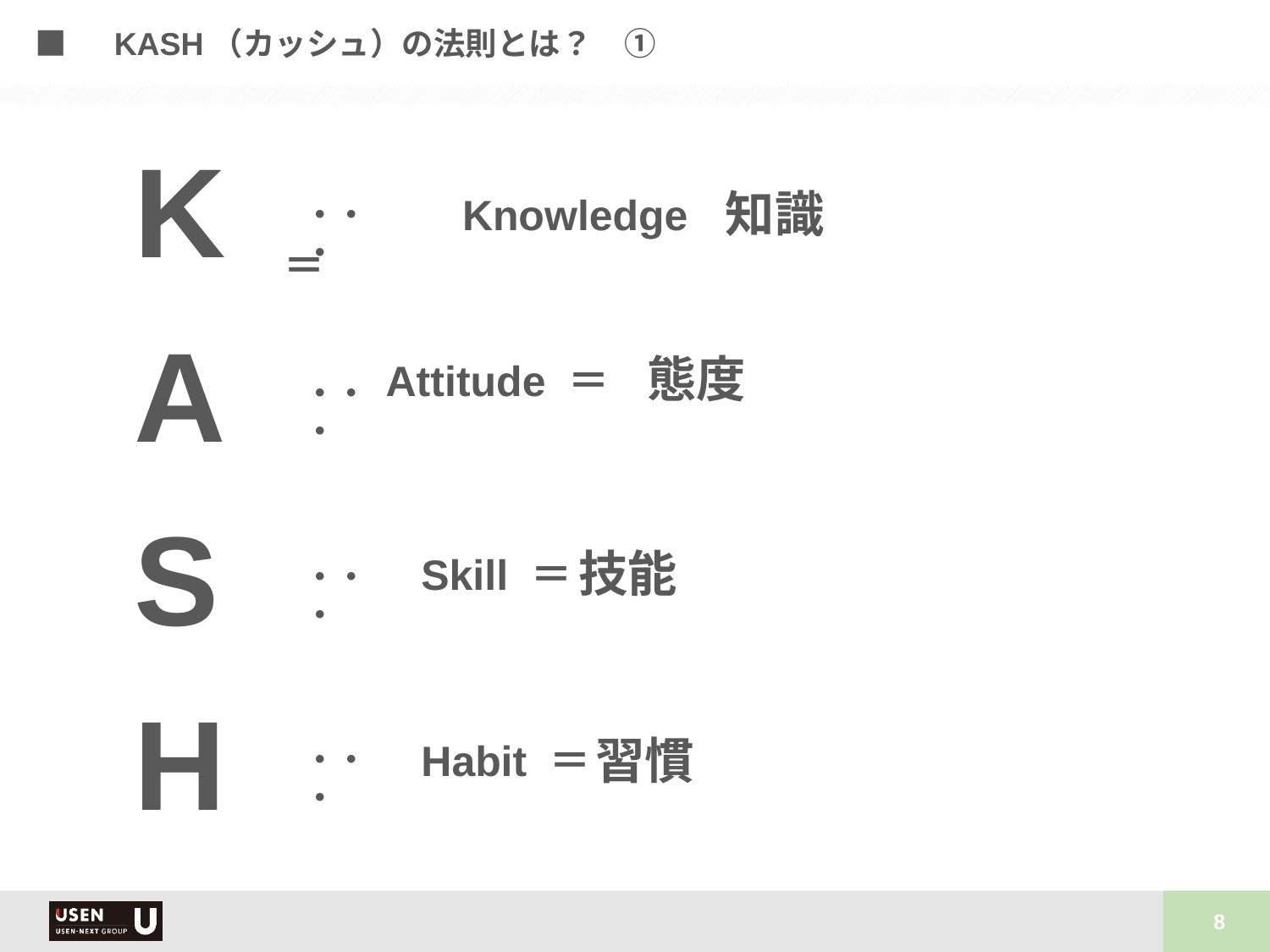

■　KASH（カッシュ）の法則とは？　①
K
知識
　　　　Knowledge ＝
・・・
A
態度
Attitude ＝
・・・
S
技能
　Skill ＝
・・・
H
習慣
　Habit ＝
・・・
8